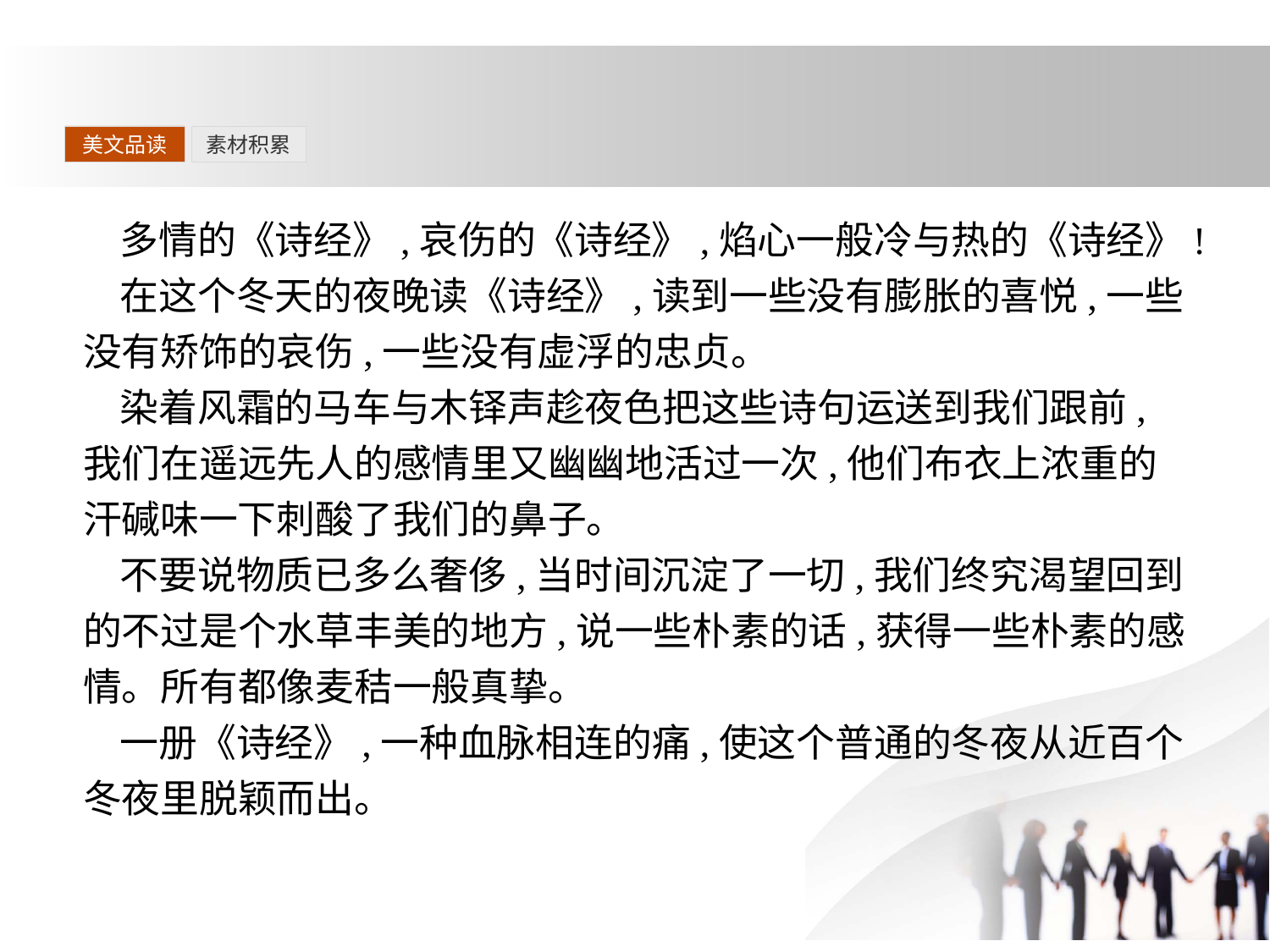

美文品读
素材积累
多情的《诗经》,哀伤的《诗经》,焰心一般冷与热的《诗经》!
在这个冬天的夜晚读《诗经》,读到一些没有膨胀的喜悦,一些没有矫饰的哀伤,一些没有虚浮的忠贞。
染着风霜的马车与木铎声趁夜色把这些诗句运送到我们跟前,我们在遥远先人的感情里又幽幽地活过一次,他们布衣上浓重的汗碱味一下刺酸了我们的鼻子。
不要说物质已多么奢侈,当时间沉淀了一切,我们终究渴望回到的不过是个水草丰美的地方,说一些朴素的话,获得一些朴素的感情。所有都像麦秸一般真挚。
一册《诗经》,一种血脉相连的痛,使这个普通的冬夜从近百个冬夜里脱颖而出。